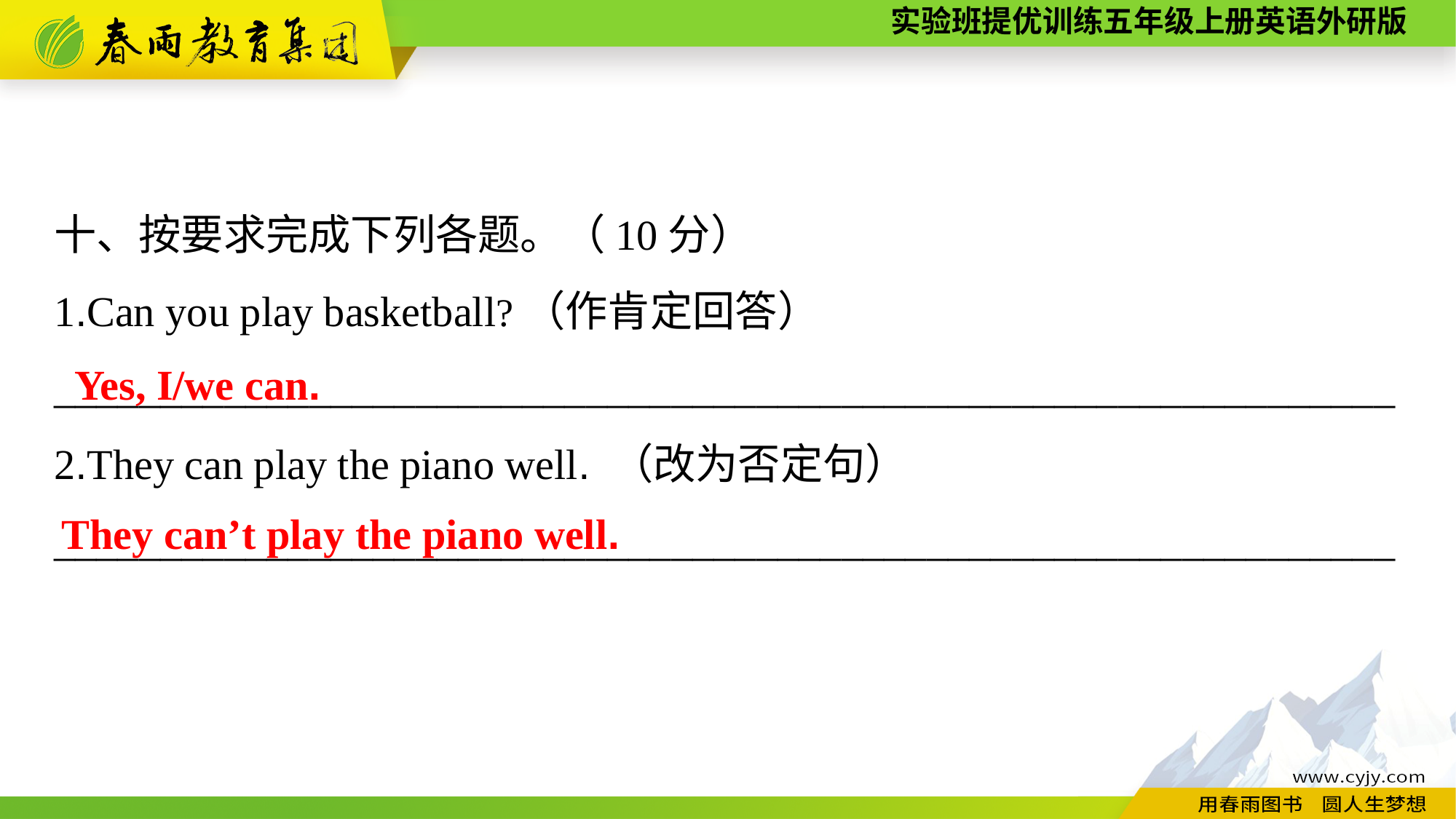

十、按要求完成下列各题。（10分）
1.Can you play basketball?（作肯定回答）
_______________________________________________________________
2.They can play the piano well. （改为否定句）
_______________________________________________________________
Yes, I/we can.
They can’t play the piano well.